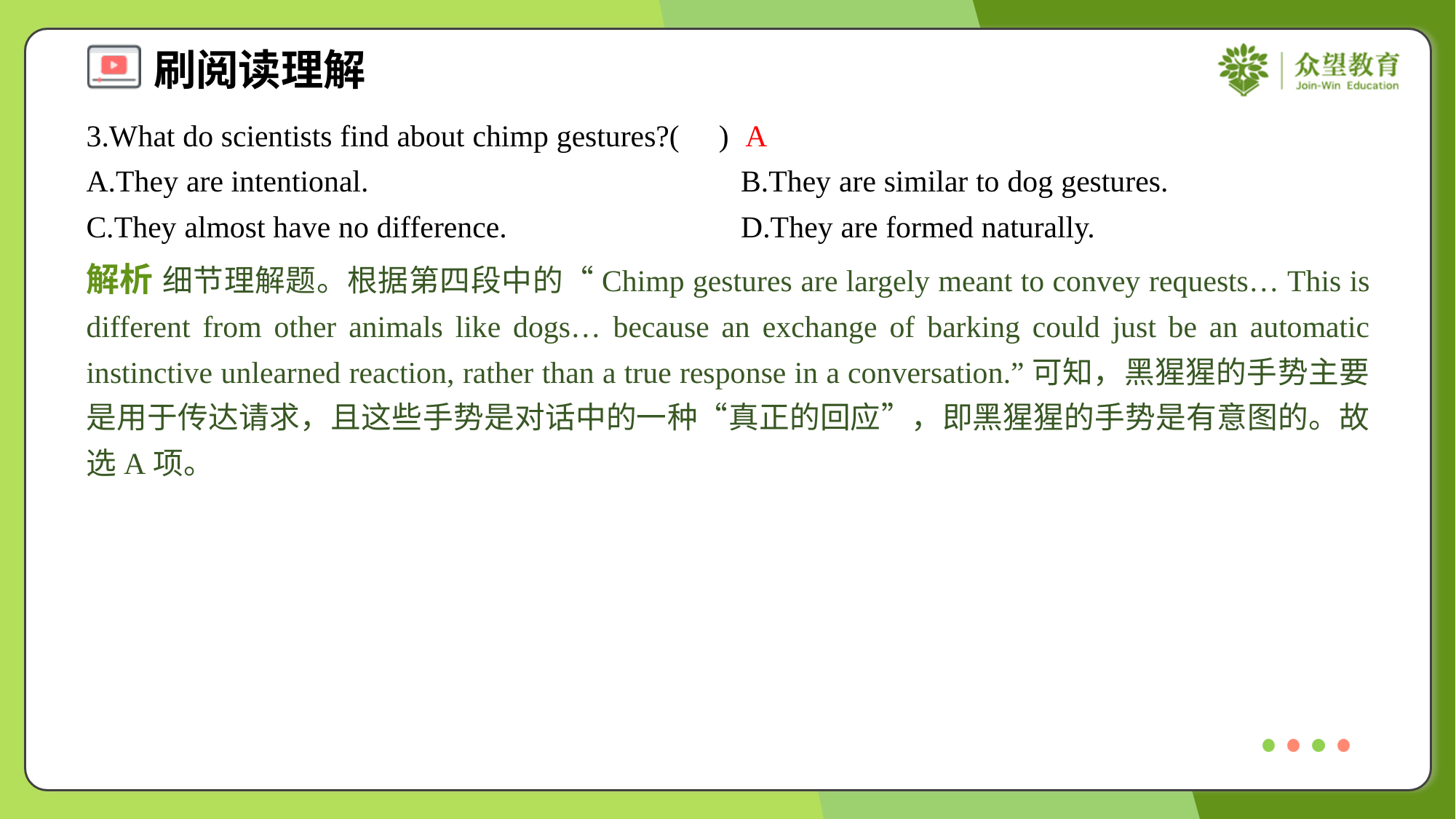

3.What do scientists find about chimp gestures?(     )
A
A.They are intentional.	B.They are similar to dog gestures.
C.They almost have no difference.	D.They are formed naturally.
解析 细节理解题。根据第四段中的“Chimp gestures are largely meant to convey requests… This is different from other animals like dogs… because an exchange of barking could just be an automatic instinctive unlearned reaction, rather than a true response in a conversation.”可知，黑猩猩的手势主要是用于传达请求，且这些手势是对话中的一种“真正的回应”，即黑猩猩的手势是有意图的。故选A项。